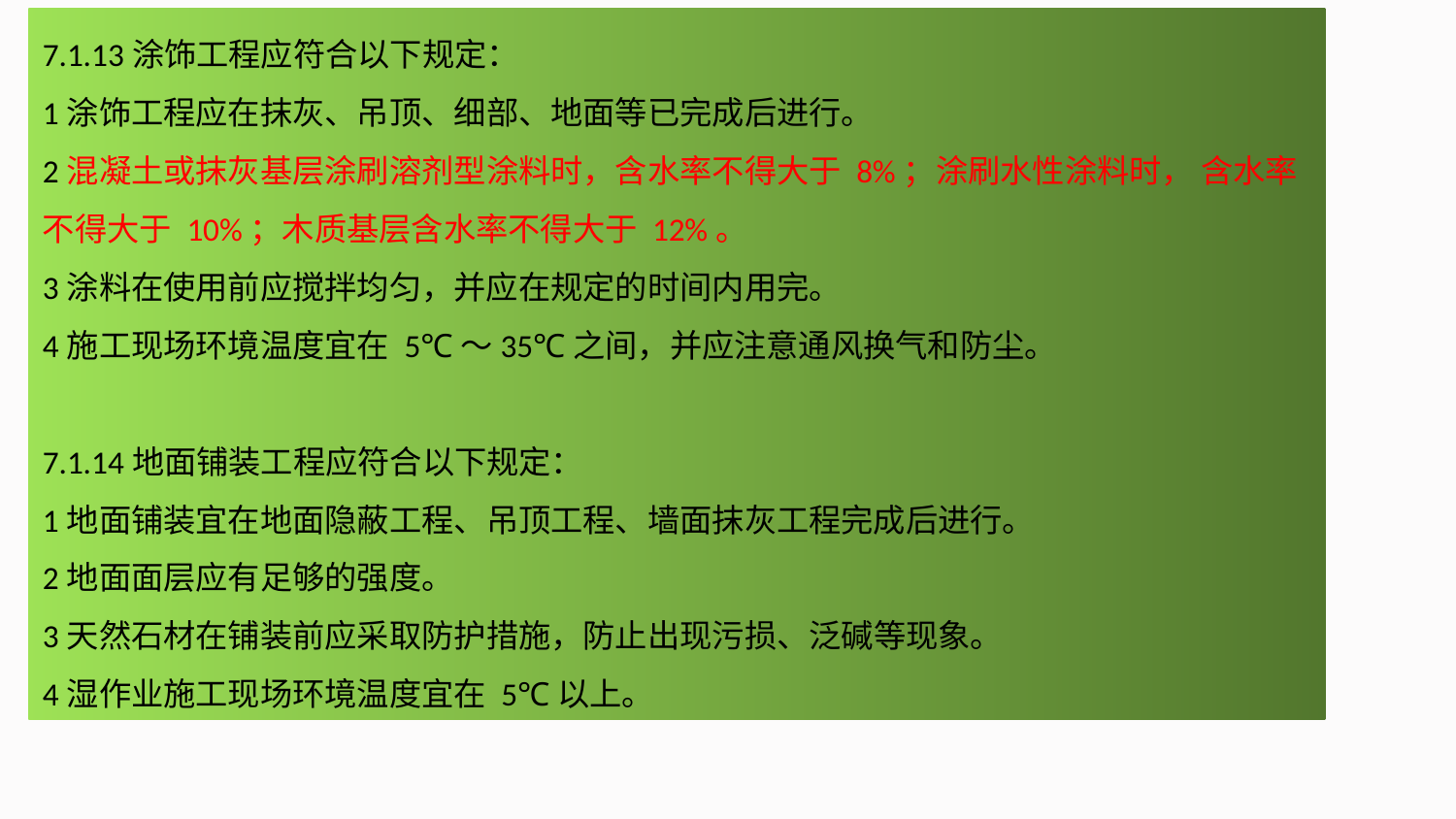

7.1.13涂饰工程应符合以下规定：
1涂饰工程应在抹灰、吊顶、细部、地面等已完成后进行。
2混凝土或抹灰基层涂刷溶剂型涂料时，含水率不得大于 8%；涂刷水性涂料时， 含水率不得大于 10%；木质基层含水率不得大于 12%。
3涂料在使用前应搅拌均匀，并应在规定的时间内用完。
4施工现场环境温度宜在 5℃～35℃之间，并应注意通风换气和防尘。

7.1.14地面铺装工程应符合以下规定：
1地面铺装宜在地面隐蔽工程、吊顶工程、墙面抹灰工程完成后进行。
2地面面层应有足够的强度。
3天然石材在铺装前应采取防护措施，防止出现污损、泛碱等现象。
4湿作业施工现场环境温度宜在 5℃以上。